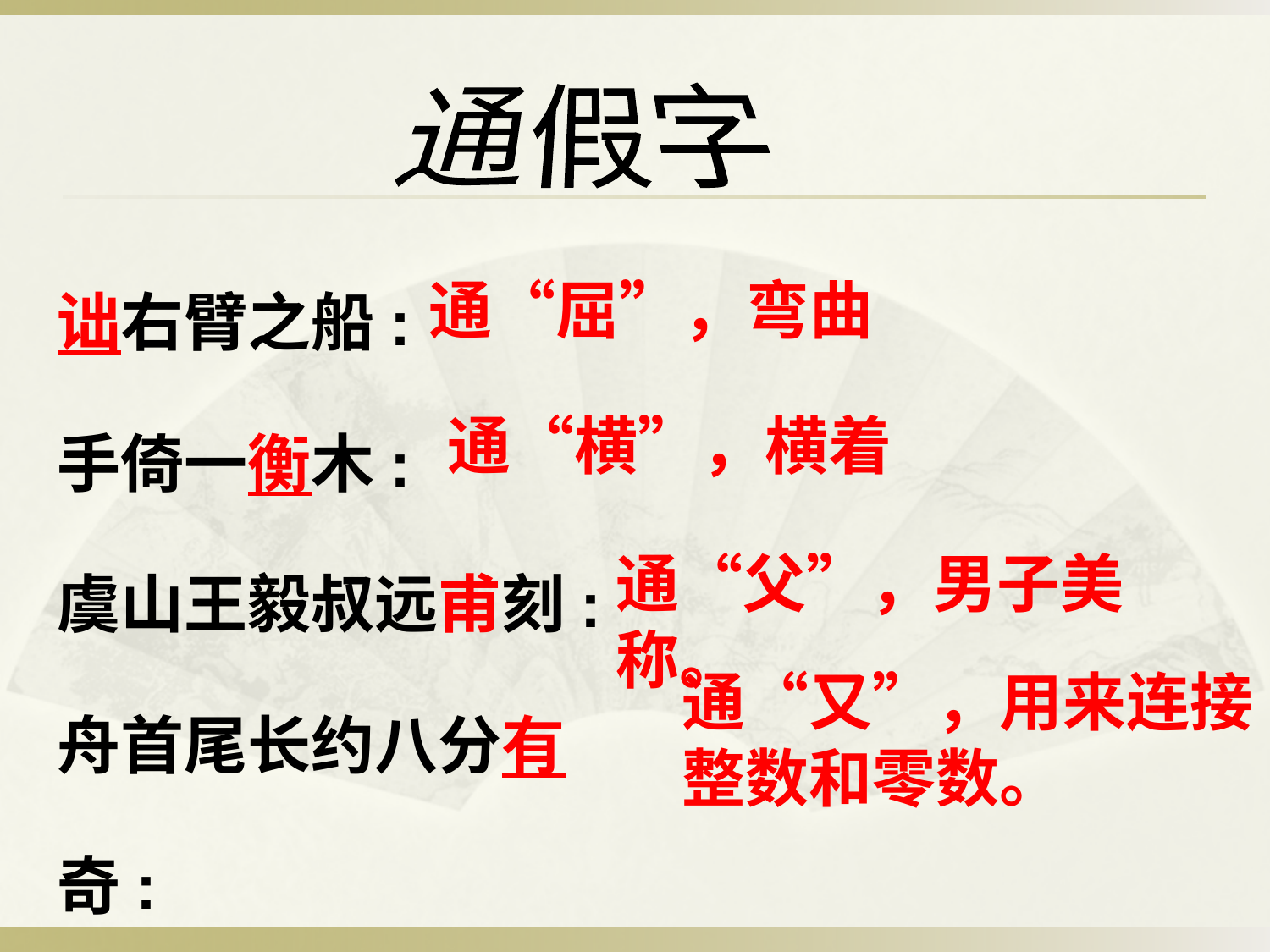

通假字
诎右臂之船:
手倚一衡木:
虞山王毅叔远甫刻:
舟首尾长约八分有奇:

通“屈”，弯曲
通“横”，横着
通“父”，男子美称。
通“又”，用来连接整数和零数。